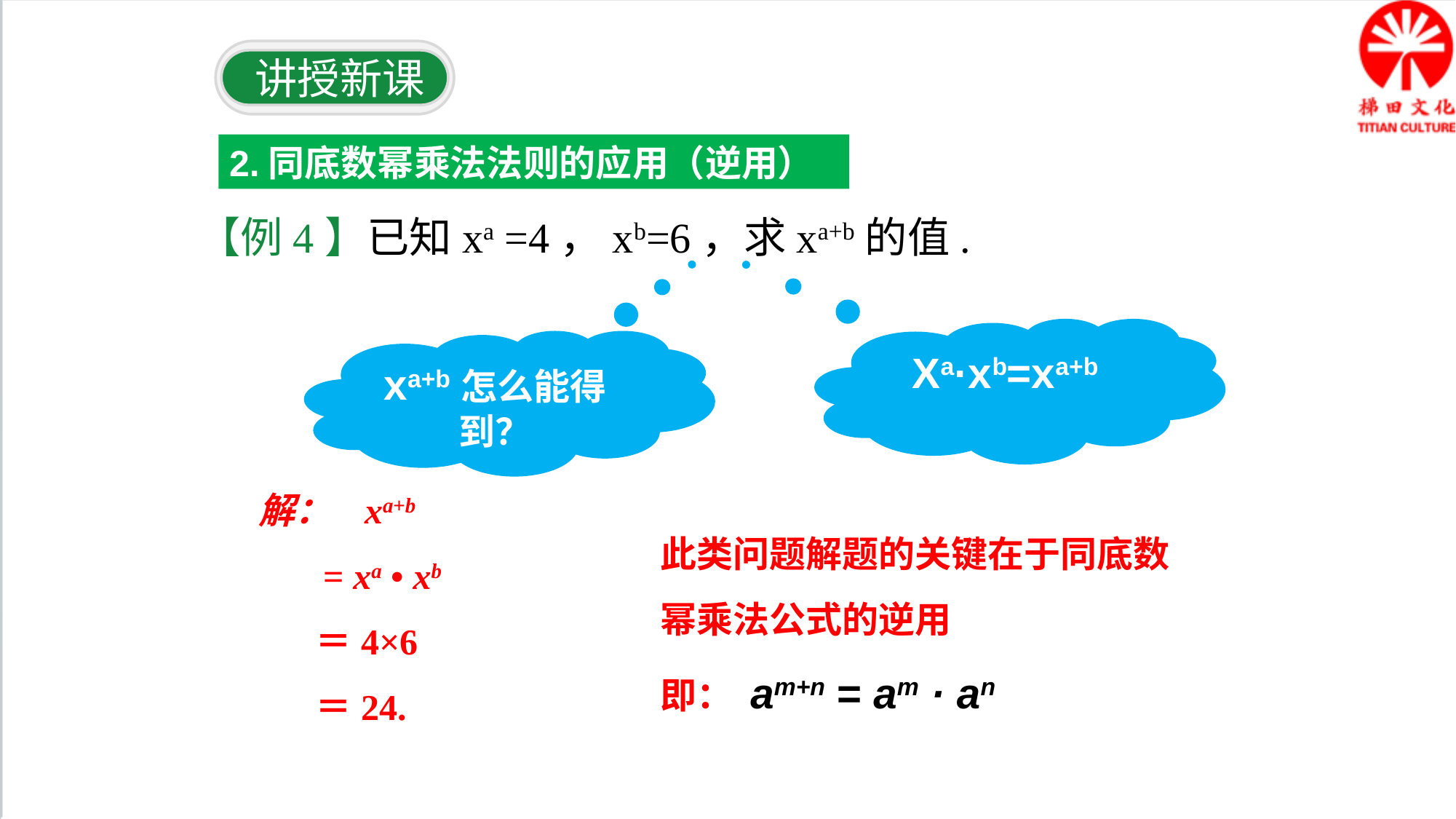

讲授新课
2.同底数幂乘法法则的应用（逆用）
【例4】已知xa =4，xb=6，求xa+b的值.
Xa·xb=xa+b
xa+b怎么能得到？
 解：   xa+b
         = xa • xb
        ＝4×6
        ＝24.
此类问题解题的关键在于同底数幂乘法公式的逆用
即： am+n = am · an